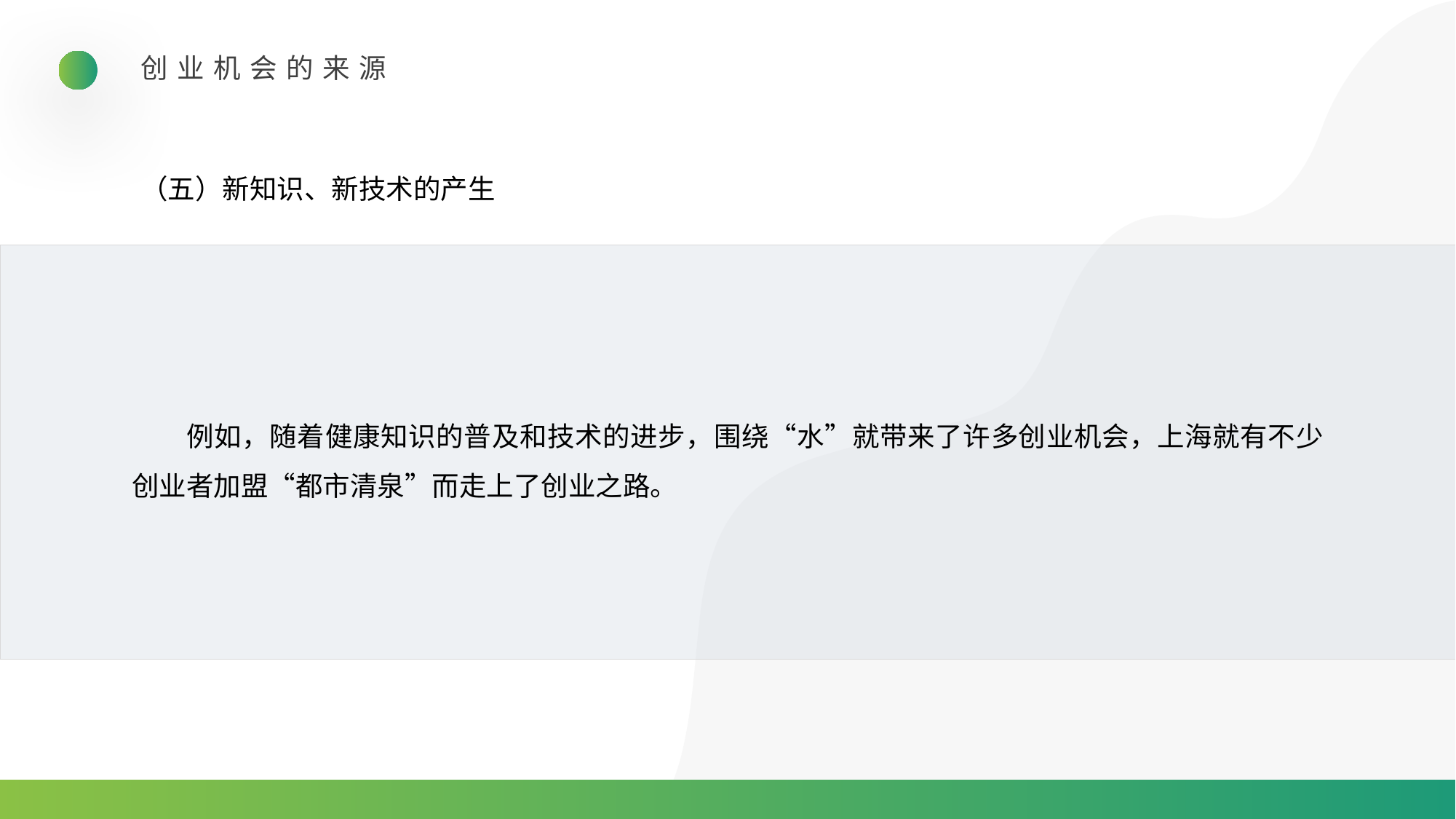

创业机会的来源
（五）新知识、新技术的产生

例如，随着健康知识的普及和技术的进步，围绕“水”就带来了许多创业机会，上海就有不少创业者加盟“都市清泉”而走上了创业之路。